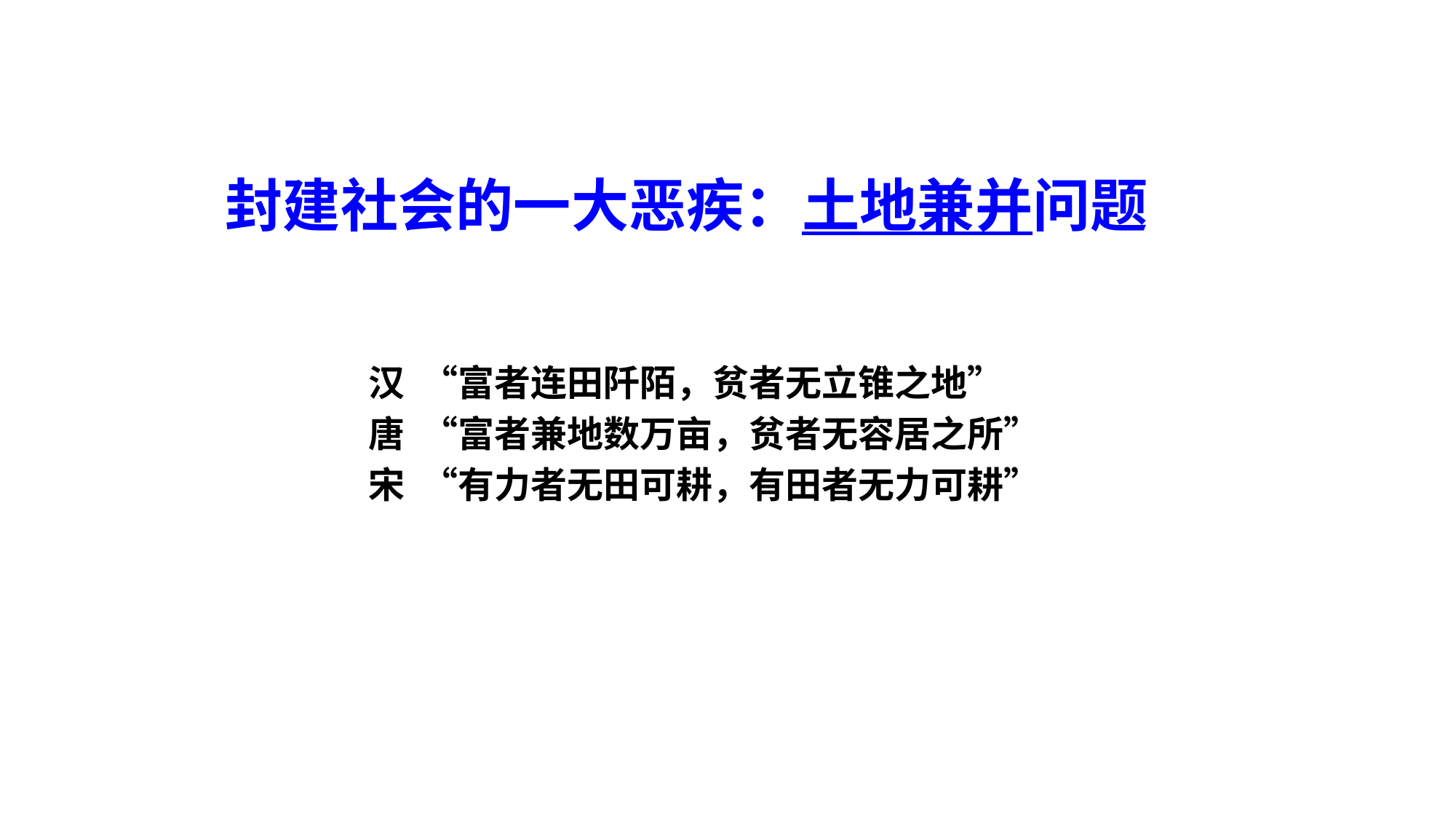

封建社会的一大恶疾：土地兼并问题
 汉  “富者连田阡陌，贫者无立锥之地”
 唐  “富者兼地数万亩，贫者无容居之所”
 宋  “有力者无田可耕，有田者无力可耕”